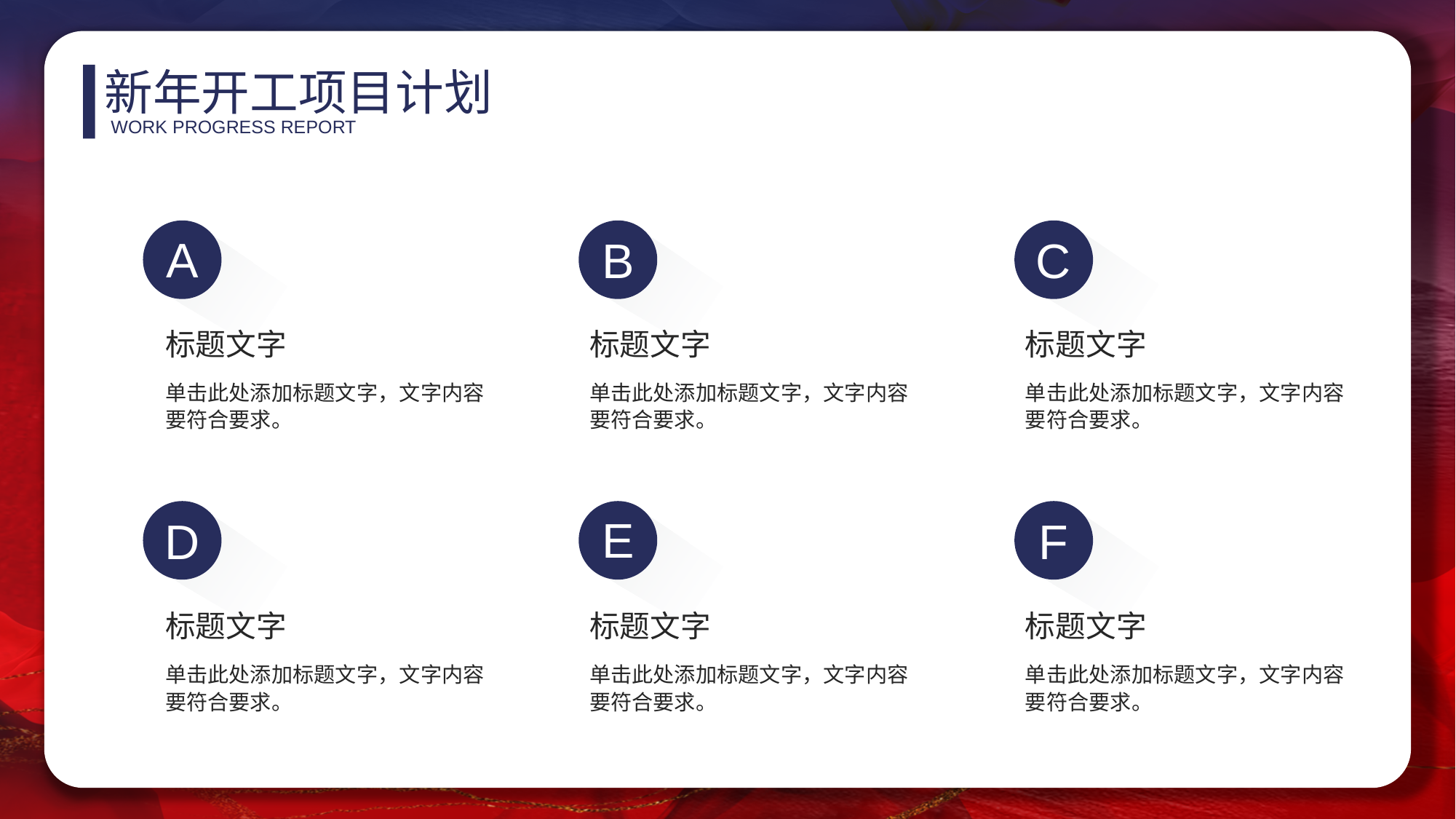

新年开工项目计划
WORK PROGRESS REPORT

C

B

A
标题文字
标题文字
标题文字
单击此处添加标题文字，文字内容要符合要求。
单击此处添加标题文字，文字内容要符合要求。
单击此处添加标题文字，文字内容要符合要求。

F

D

E
标题文字
标题文字
标题文字
单击此处添加标题文字，文字内容要符合要求。
单击此处添加标题文字，文字内容要符合要求。
单击此处添加标题文字，文字内容要符合要求。